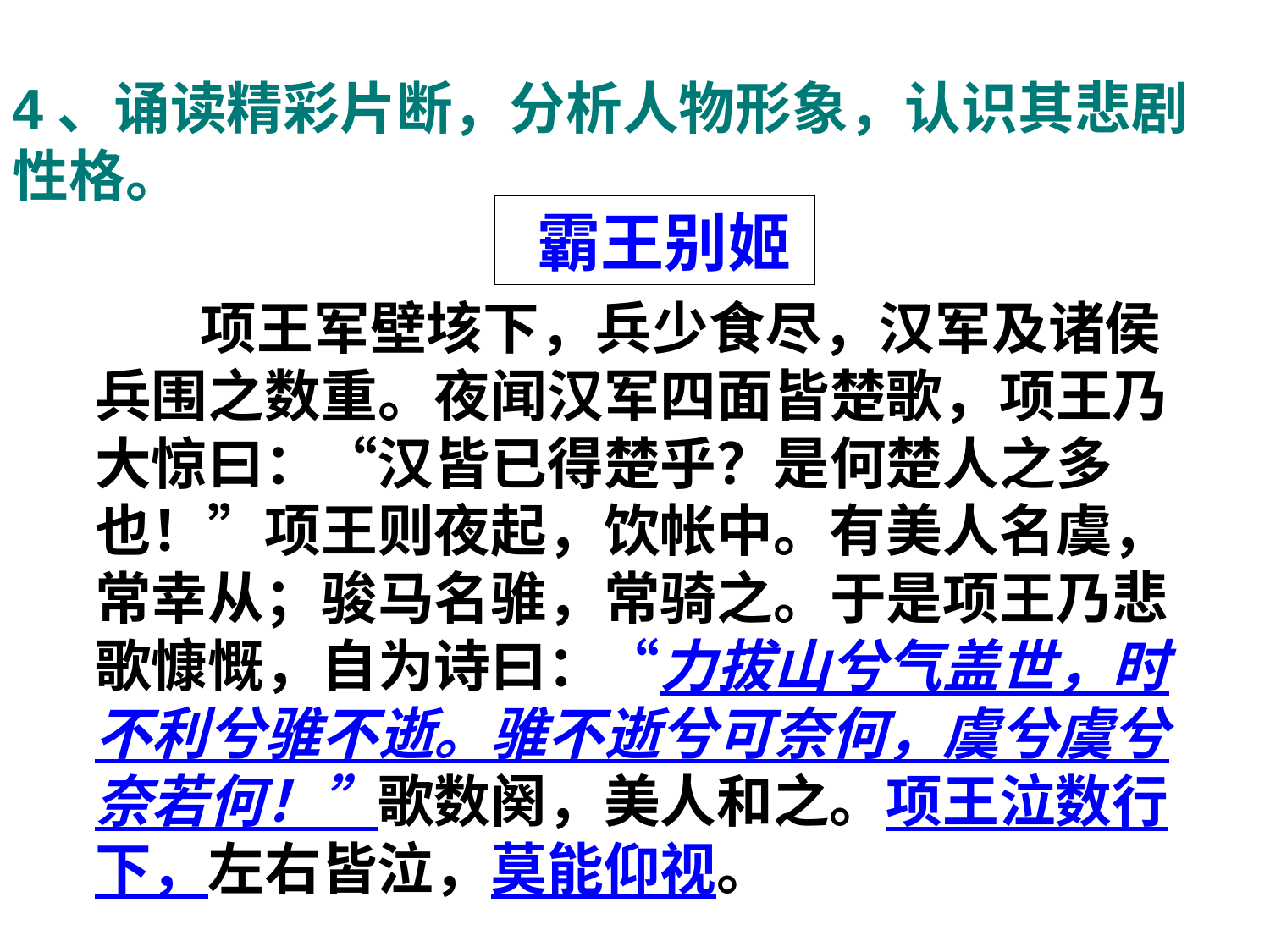

4、诵读精彩片断，分析人物形象，认识其悲剧性格。
 霸王别姬
           项王军壁垓下，兵少食尽，汉军及诸侯兵围之数重。夜闻汉军四面皆楚歌，项王乃大惊曰：“汉皆已得楚乎？是何楚人之多也！”项王则夜起，饮帐中。有美人名虞，常幸从；骏马名骓，常骑之。于是项王乃悲歌慷慨，自为诗曰：“力拔山兮气盖世，时不利兮骓不逝。骓不逝兮可奈何，虞兮虞兮奈若何！”歌数阕，美人和之。项王泣数行下，左右皆泣，莫能仰视。